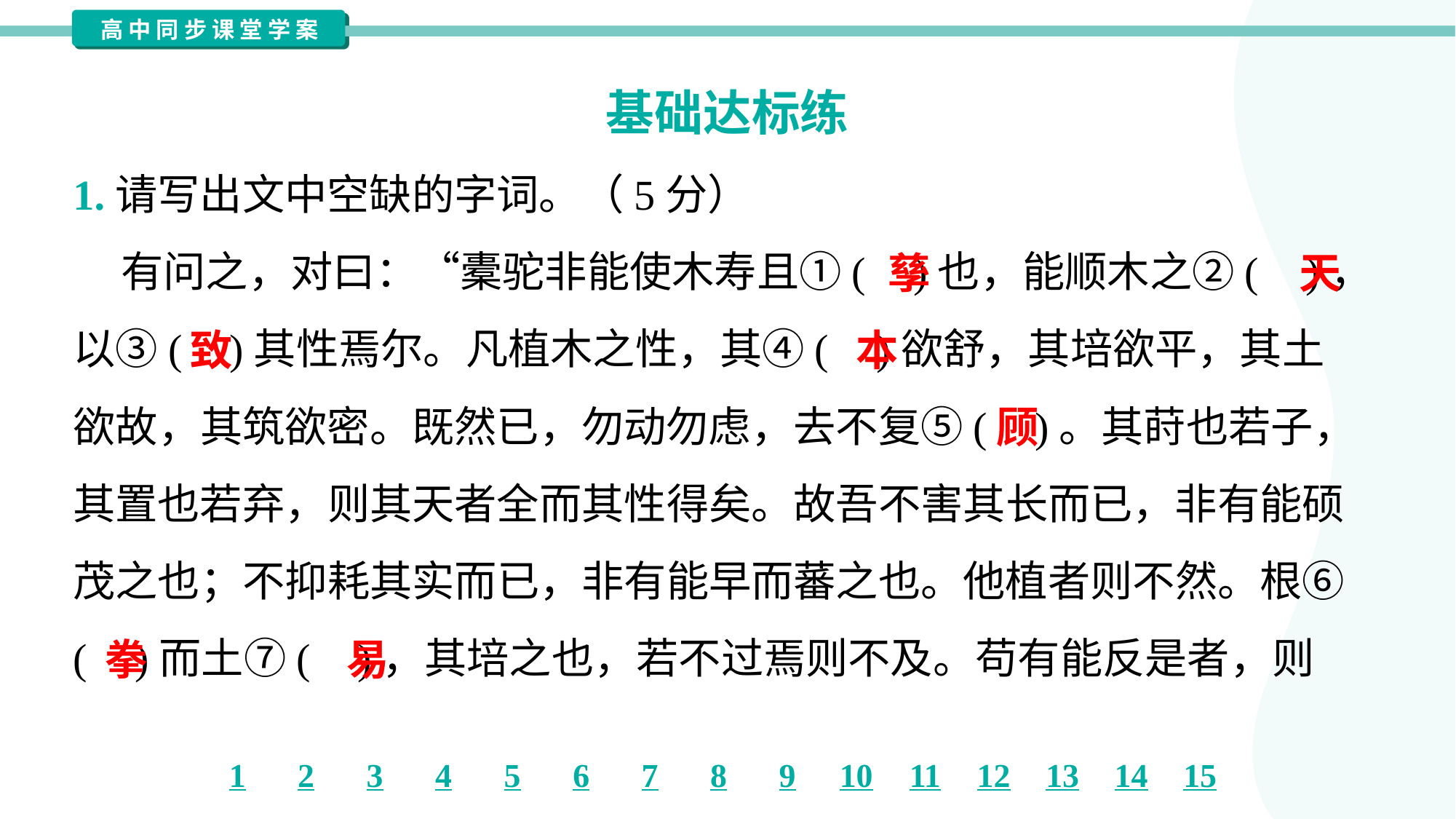

基础达标练
1.请写出文中空缺的字词。（5分）
    有问之，对曰：“橐驼非能使木寿且①(    )也，能顺木之②(    )，
以③(    )其性焉尔。凡植木之性，其④(    )欲舒，其培欲平，其土
欲故，其筑欲密。既然已，勿动勿虑，去不复⑤(    )。其莳也若子，
其置也若弃，则其天者全而其性得矣。故吾不害其长而已，非有能硕
茂之也；不抑耗其实而已，非有能早而蕃之也。他植者则不然。根⑥
(    )而土⑦(    )，其培之也，若不过焉则不及。苟有能反是者，则

孳
天
致
本
顾
拳
易